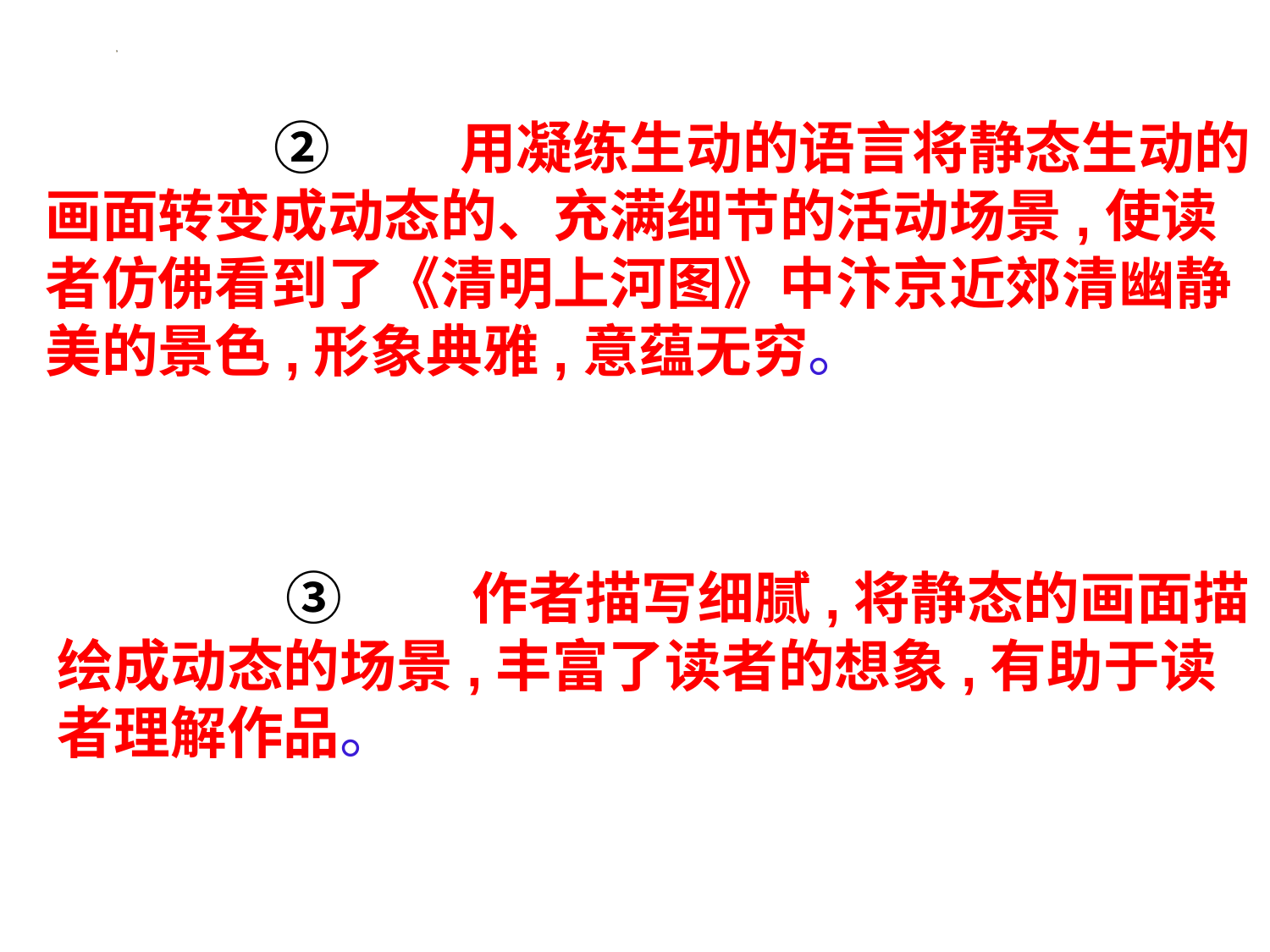

②         用凝练生动的语言将静态生动的画面转变成动态的、充满细节的活动场景,使读者仿佛看到了《清明上河图》中汴京近郊清幽静美的景色,形象典雅,意蕴无穷。
                  ③         作者描写细腻,将静态的画面描绘成动态的场景,丰富了读者的想象,有助于读者理解作品。